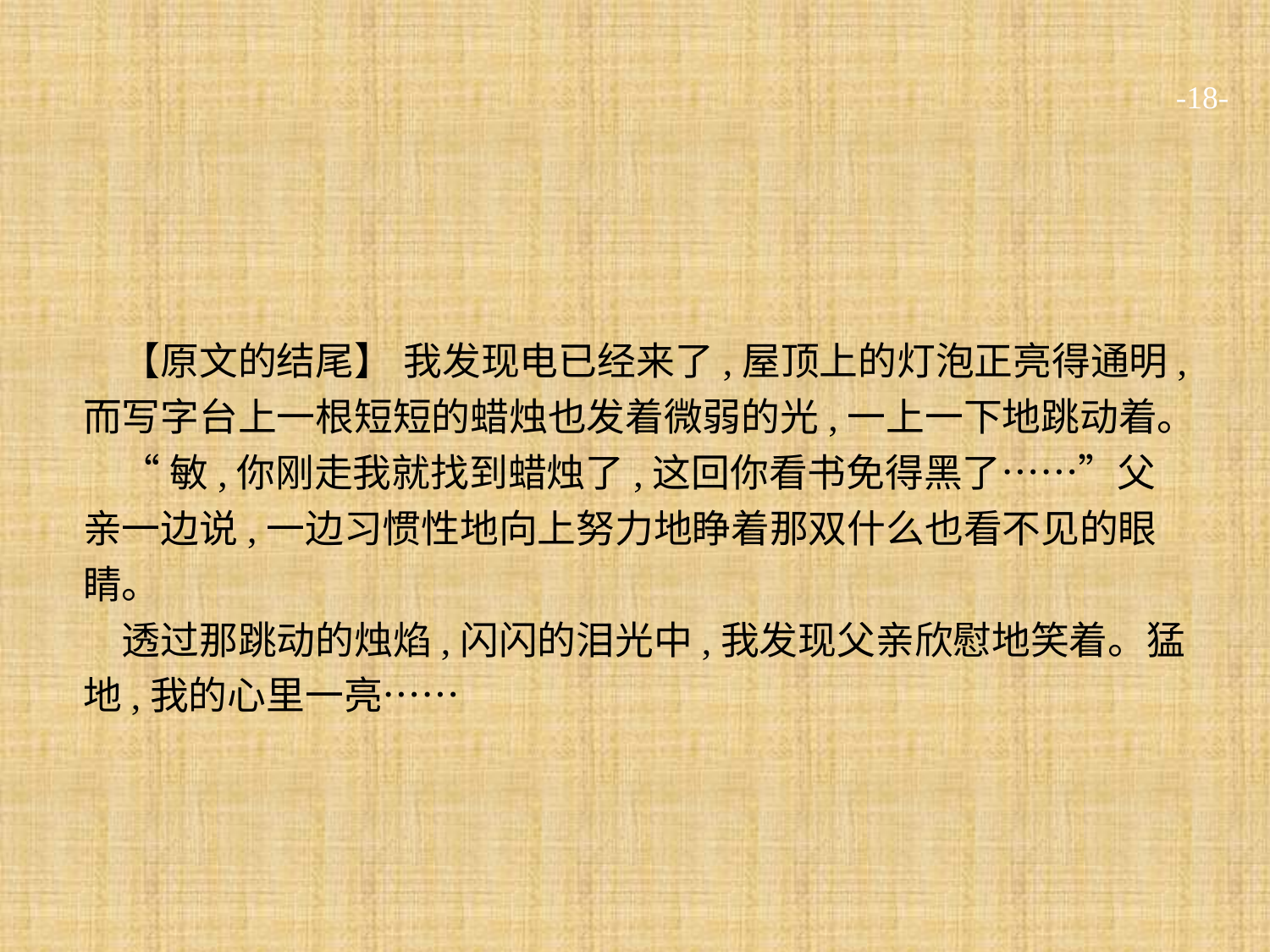

-18-
【原文的结尾】 我发现电已经来了,屋顶上的灯泡正亮得通明,而写字台上一根短短的蜡烛也发着微弱的光,一上一下地跳动着。
“敏,你刚走我就找到蜡烛了,这回你看书免得黑了……”父亲一边说,一边习惯性地向上努力地睁着那双什么也看不见的眼睛。
透过那跳动的烛焰,闪闪的泪光中,我发现父亲欣慰地笑着。猛地,我的心里一亮……